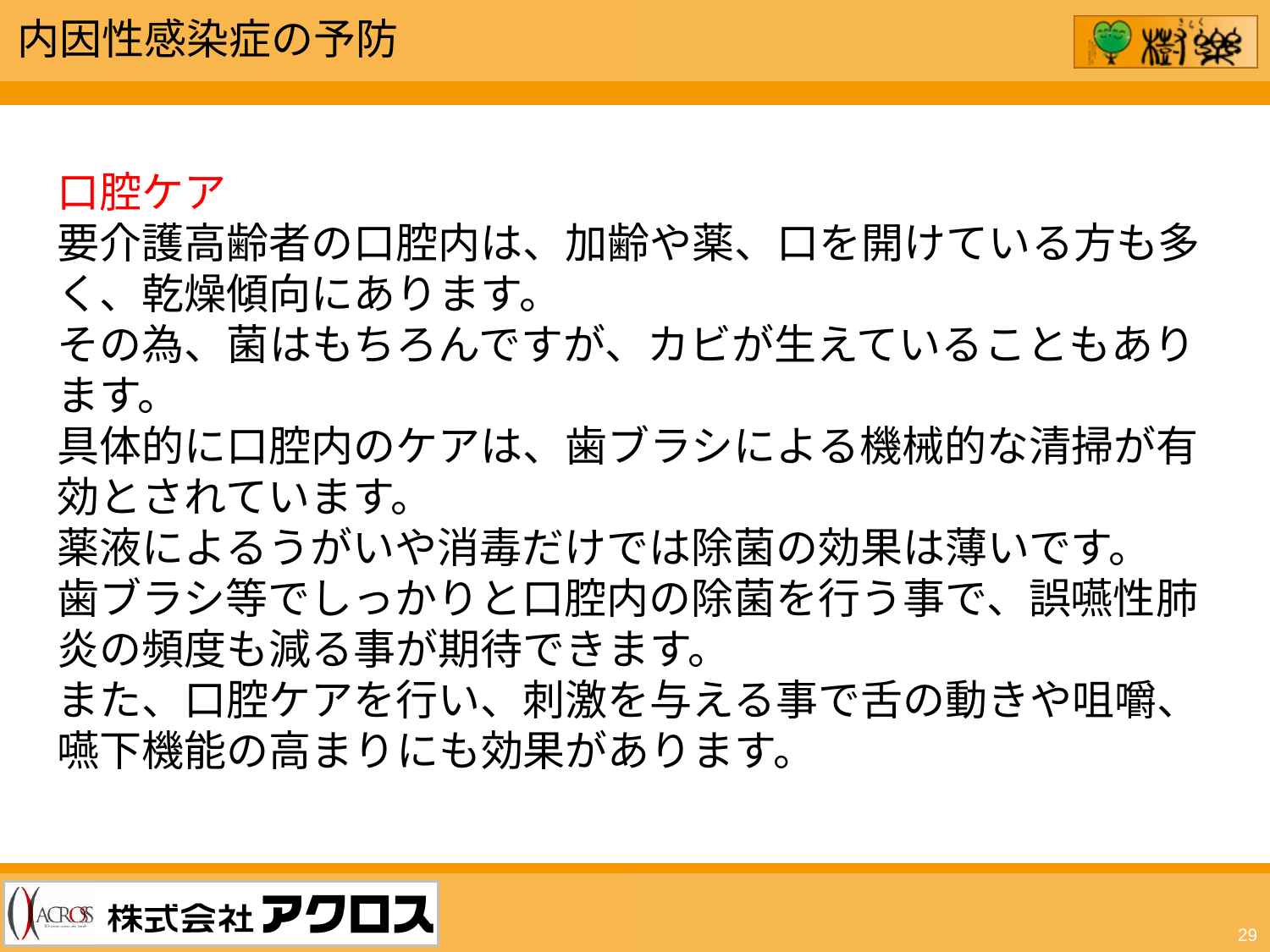

内因性感染症の予防
口腔ケア
要介護高齢者の口腔内は、加齢や薬、口を開けている方も多く、乾燥傾向にあります。
その為、菌はもちろんですが、カビが生えていることもあります。
具体的に口腔内のケアは、歯ブラシによる機械的な清掃が有効とされています。
薬液によるうがいや消毒だけでは除菌の効果は薄いです。
歯ブラシ等でしっかりと口腔内の除菌を行う事で、誤嚥性肺炎の頻度も減る事が期待できます。
また、口腔ケアを行い、刺激を与える事で舌の動きや咀嚼、嚥下機能の高まりにも効果があります。
29